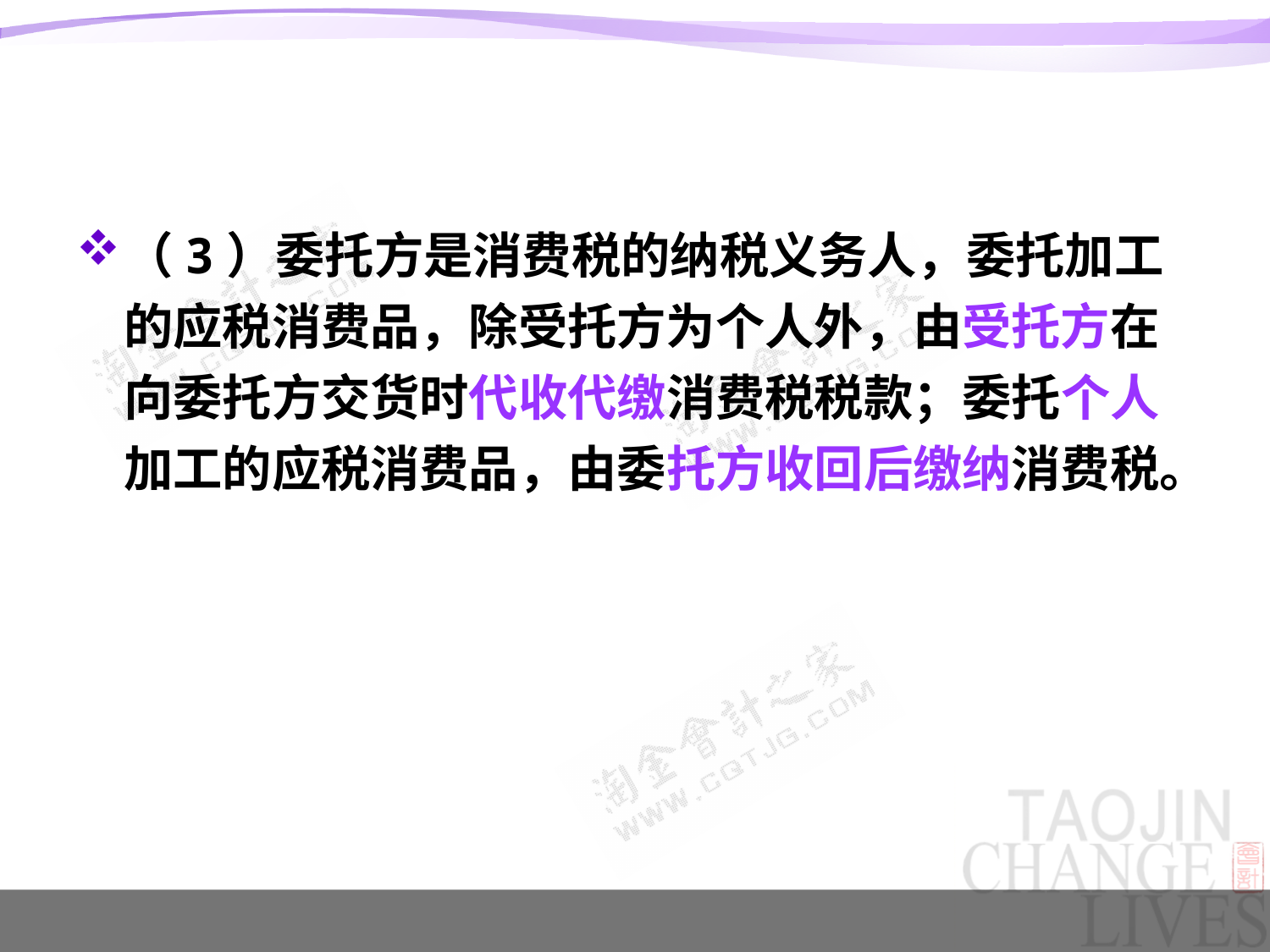

（3）委托方是消费税的纳税义务人，委托加工的应税消费品，除受托方为个人外，由受托方在向委托方交货时代收代缴消费税税款；委托个人加工的应税消费品，由委托方收回后缴纳消费税。